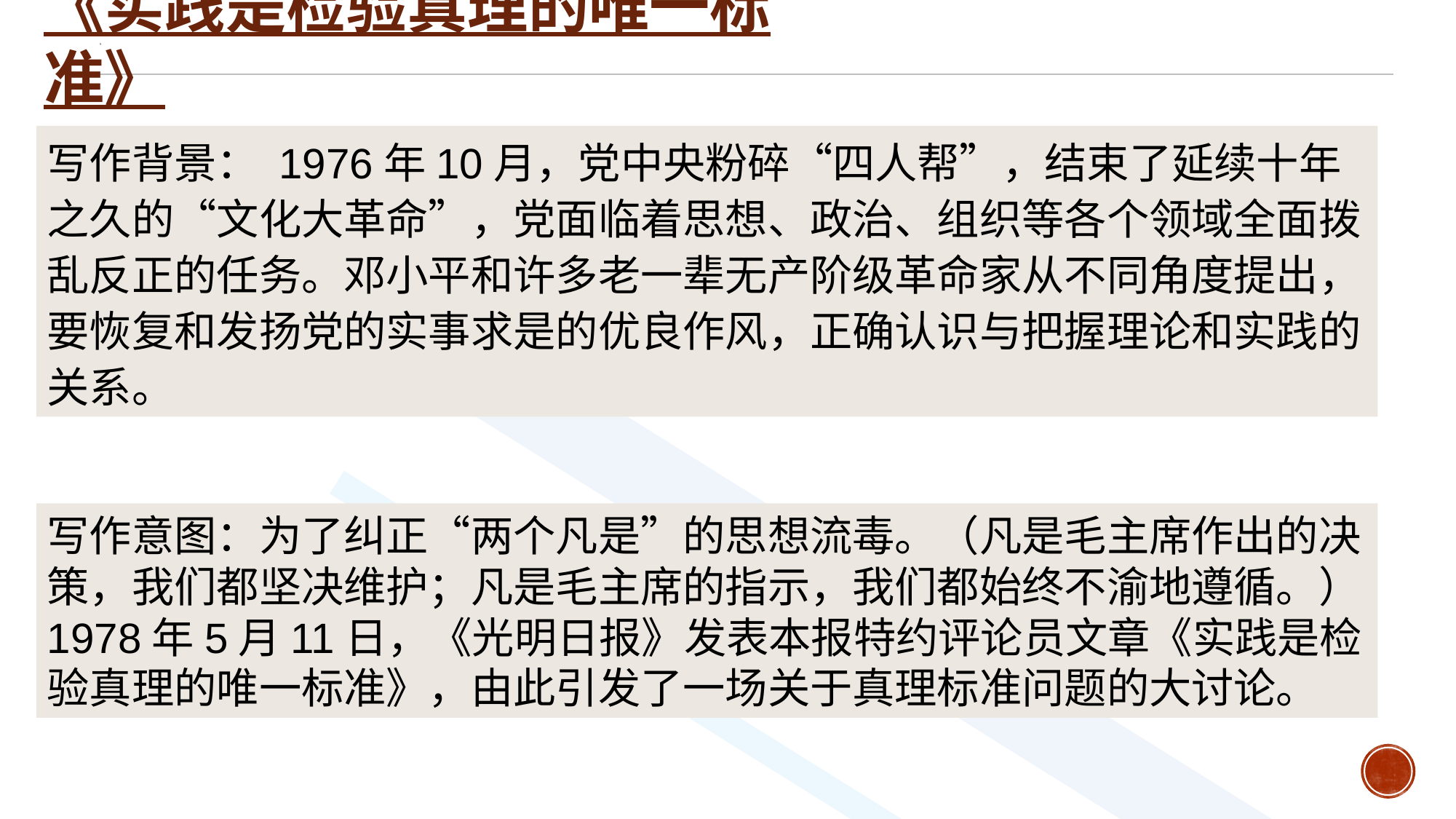

《实践是检验真理的唯一标准》
写作背景： 1976年10月，党中央粉碎“四人帮”，结束了延续十年之久的“文化大革命”，党面临着思想、政治、组织等各个领域全面拨乱反正的任务。邓小平和许多老一辈无产阶级革命家从不同角度提出，要恢复和发扬党的实事求是的优良作风，正确认识与把握理论和实践的关系。

写作意图：为了纠正“两个凡是”的思想流毒。（凡是毛主席作出的决策，我们都坚决维护；凡是毛主席的指示，我们都始终不渝地遵循。）1978年5月11日，《光明日报》发表本报特约评论员文章《实践是检验真理的唯一标准》，由此引发了一场关于真理标准问题的大讨论。